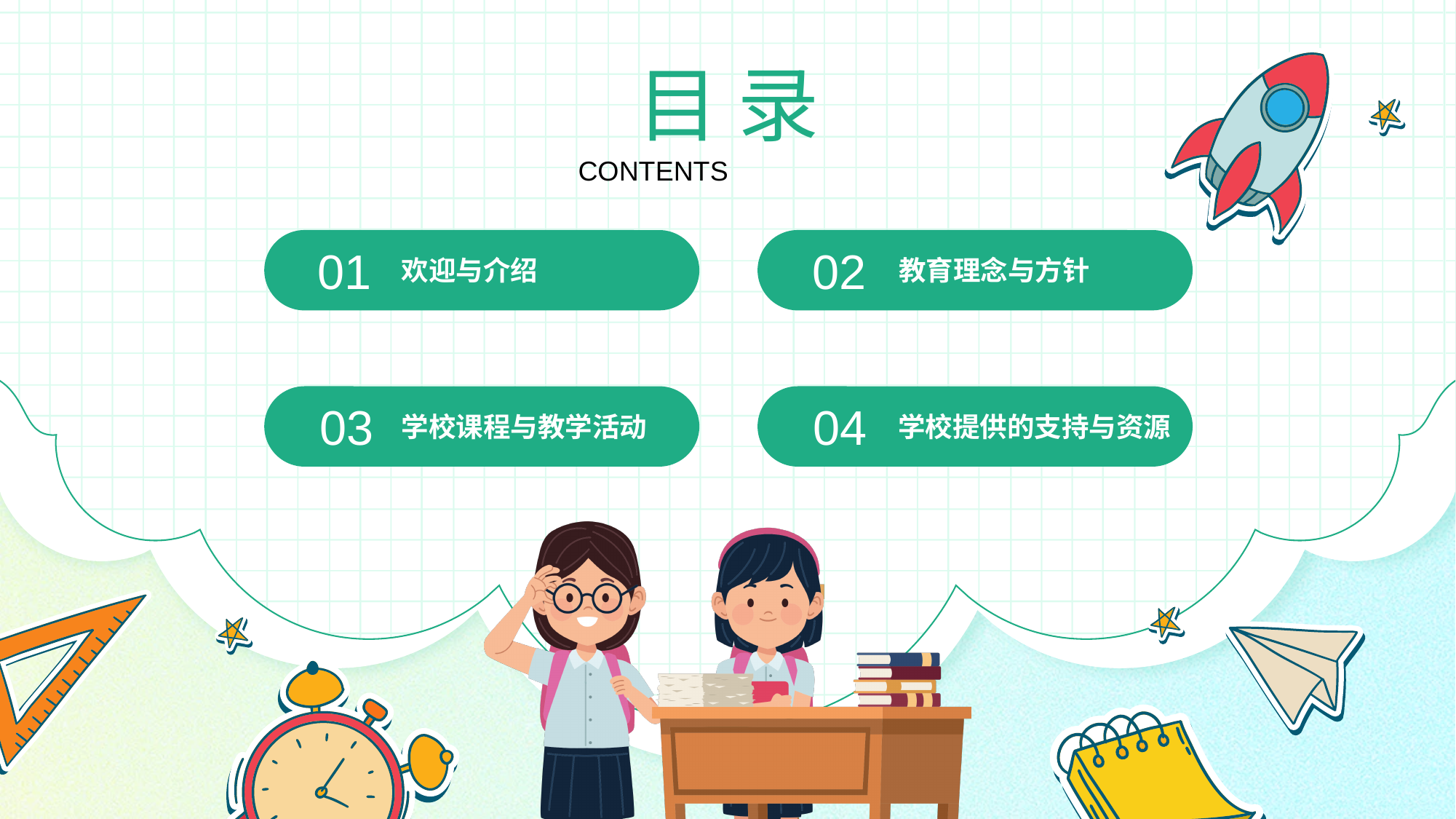

目 录
CONTENTS

01
欢迎与介绍

02
教育理念与方针

03
学校课程与教学活动

04
学校提供的支持与资源